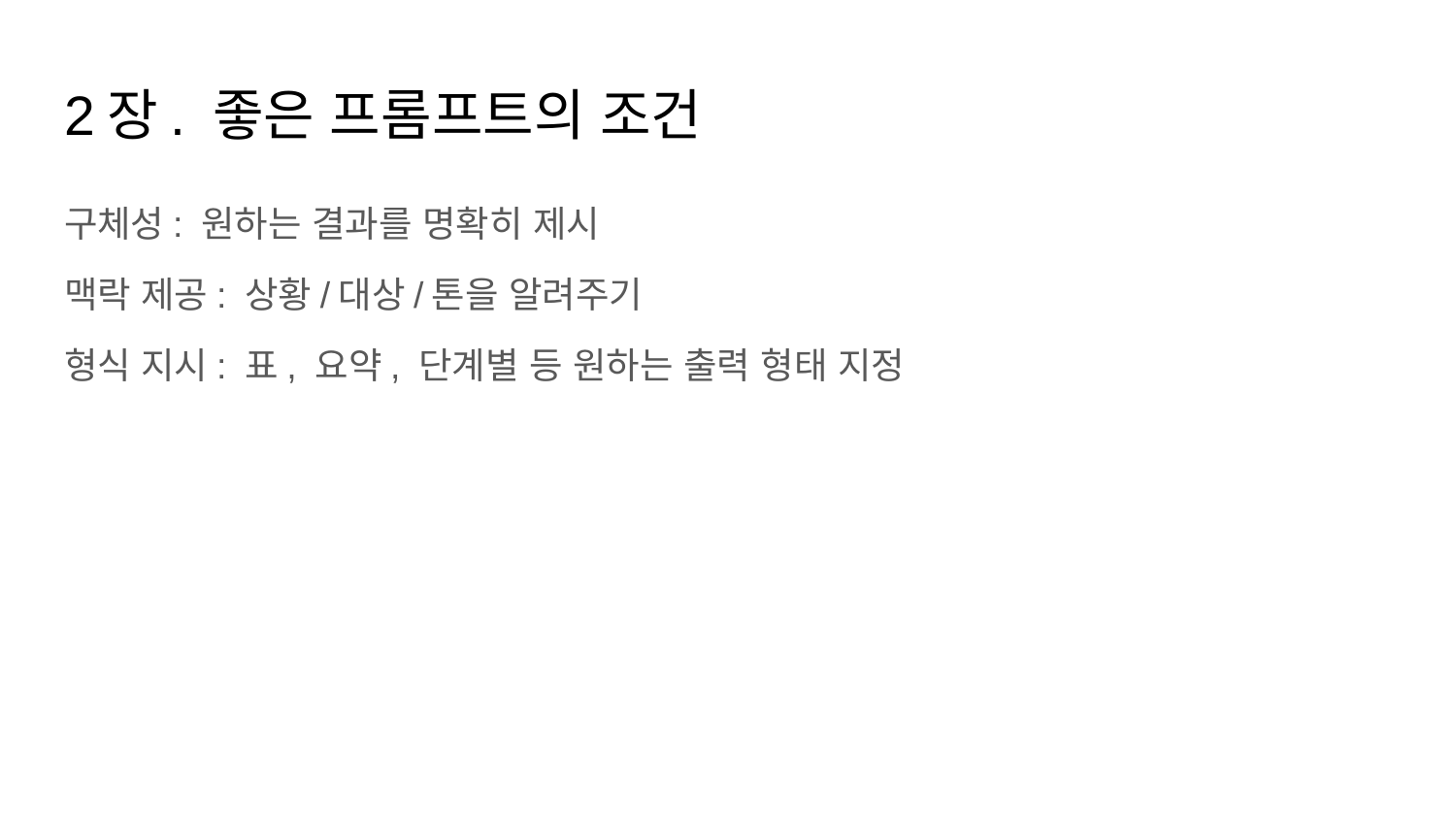

# 2장. 좋은 프롬프트의 조건
구체성: 원하는 결과를 명확히 제시
맥락 제공: 상황/대상/톤을 알려주기
형식 지시: 표, 요약, 단계별 등 원하는 출력 형태 지정